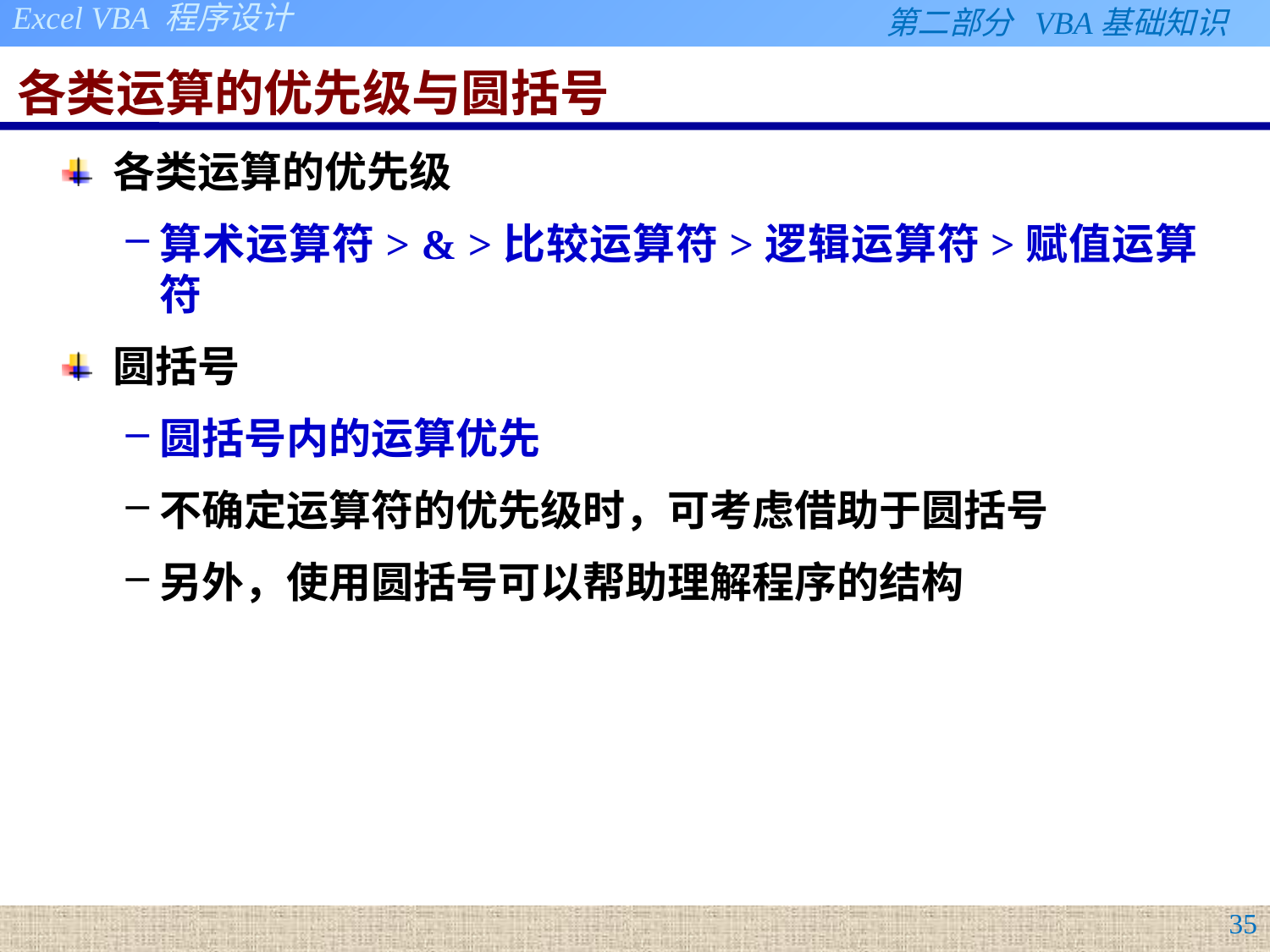

# 各类运算的优先级与圆括号
各类运算的优先级
算术运算符> & >比较运算符>逻辑运算符>赋值运算符
圆括号
圆括号内的运算优先
不确定运算符的优先级时，可考虑借助于圆括号
另外，使用圆括号可以帮助理解程序的结构